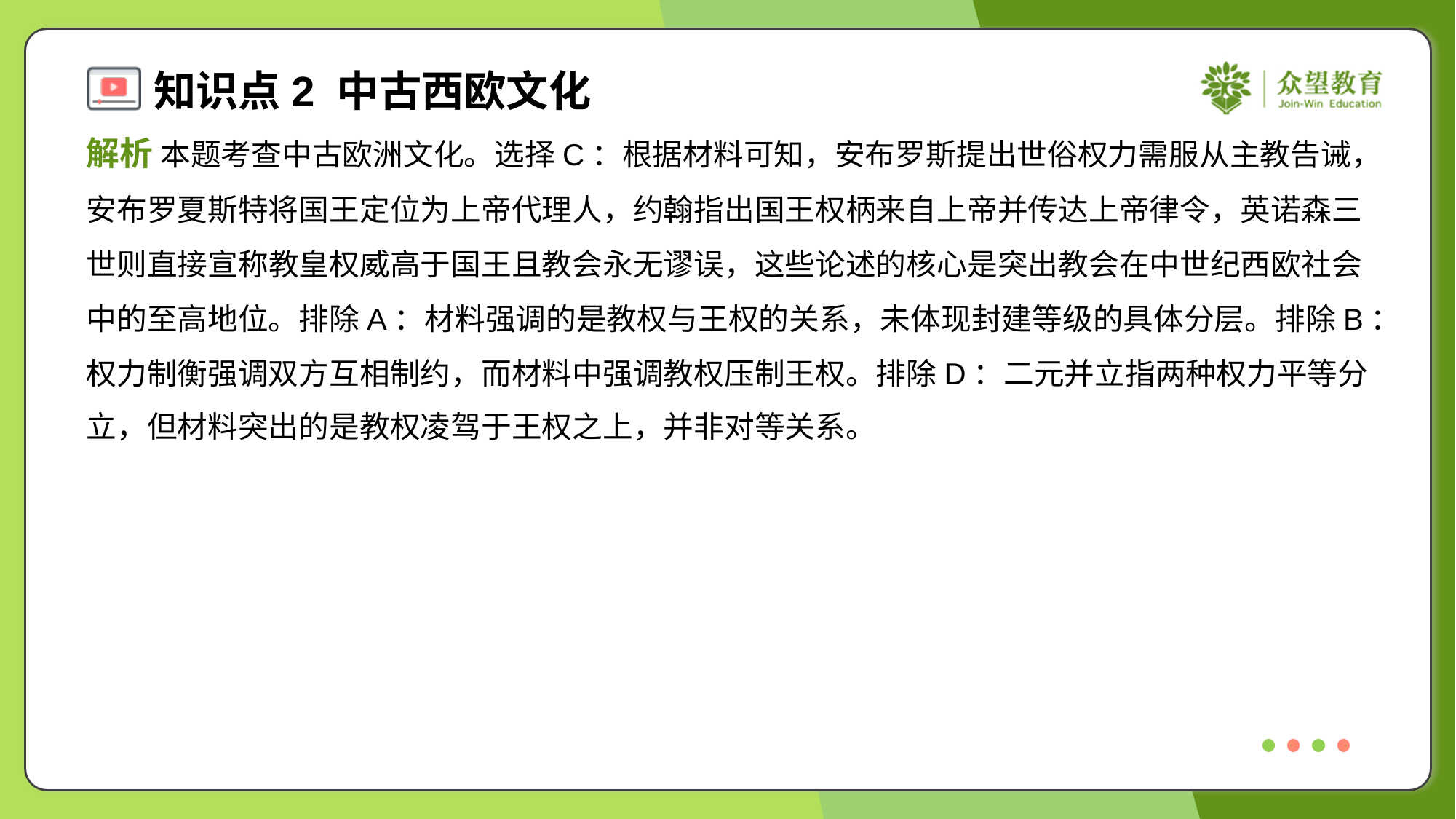

解析 本题考查中古欧洲文化。选择C：根据材料可知，安布罗斯提出世俗权力需服从主教告诫，
安布罗夏斯特将国王定位为上帝代理人，约翰指出国王权柄来自上帝并传达上帝律令，英诺森三
世则直接宣称教皇权威高于国王且教会永无谬误，这些论述的核心是突出教会在中世纪西欧社会
中的至高地位。排除A：材料强调的是教权与王权的关系，未体现封建等级的具体分层。排除B：
权力制衡强调双方互相制约，而材料中强调教权压制王权。排除D：二元并立指两种权力平等分
立，但材料突出的是教权凌驾于王权之上，并非对等关系。